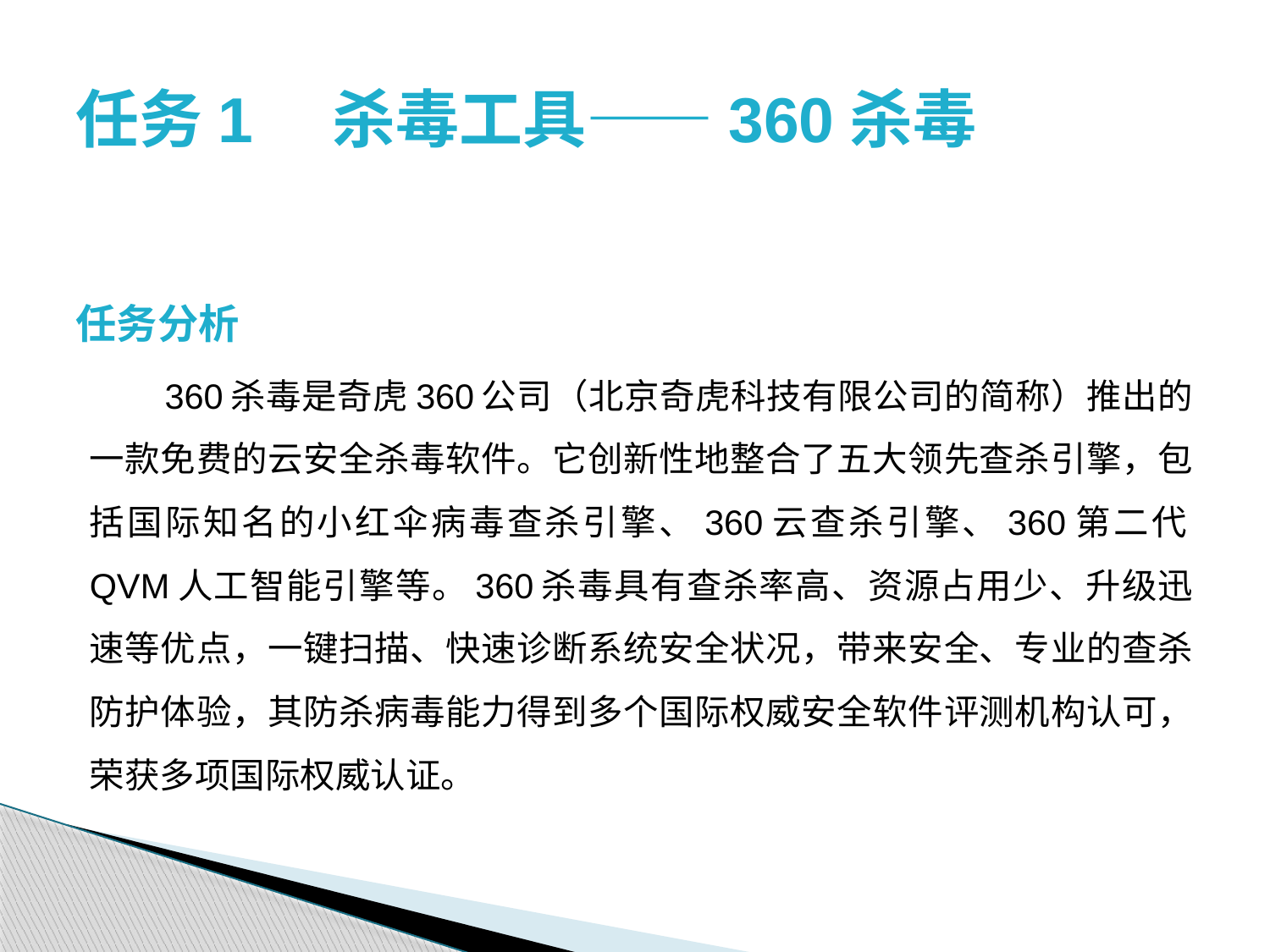

# 任务1　杀毒工具——360杀毒
任务分析
360杀毒是奇虎360公司（北京奇虎科技有限公司的简称）推出的一款免费的云安全杀毒软件。它创新性地整合了五大领先查杀引擎，包括国际知名的小红伞病毒查杀引擎、360云查杀引擎、360第二代QVM人工智能引擎等。360杀毒具有查杀率高、资源占用少、升级迅速等优点，一键扫描、快速诊断系统安全状况，带来安全、专业的查杀防护体验，其防杀病毒能力得到多个国际权威安全软件评测机构认可，荣获多项国际权威认证。